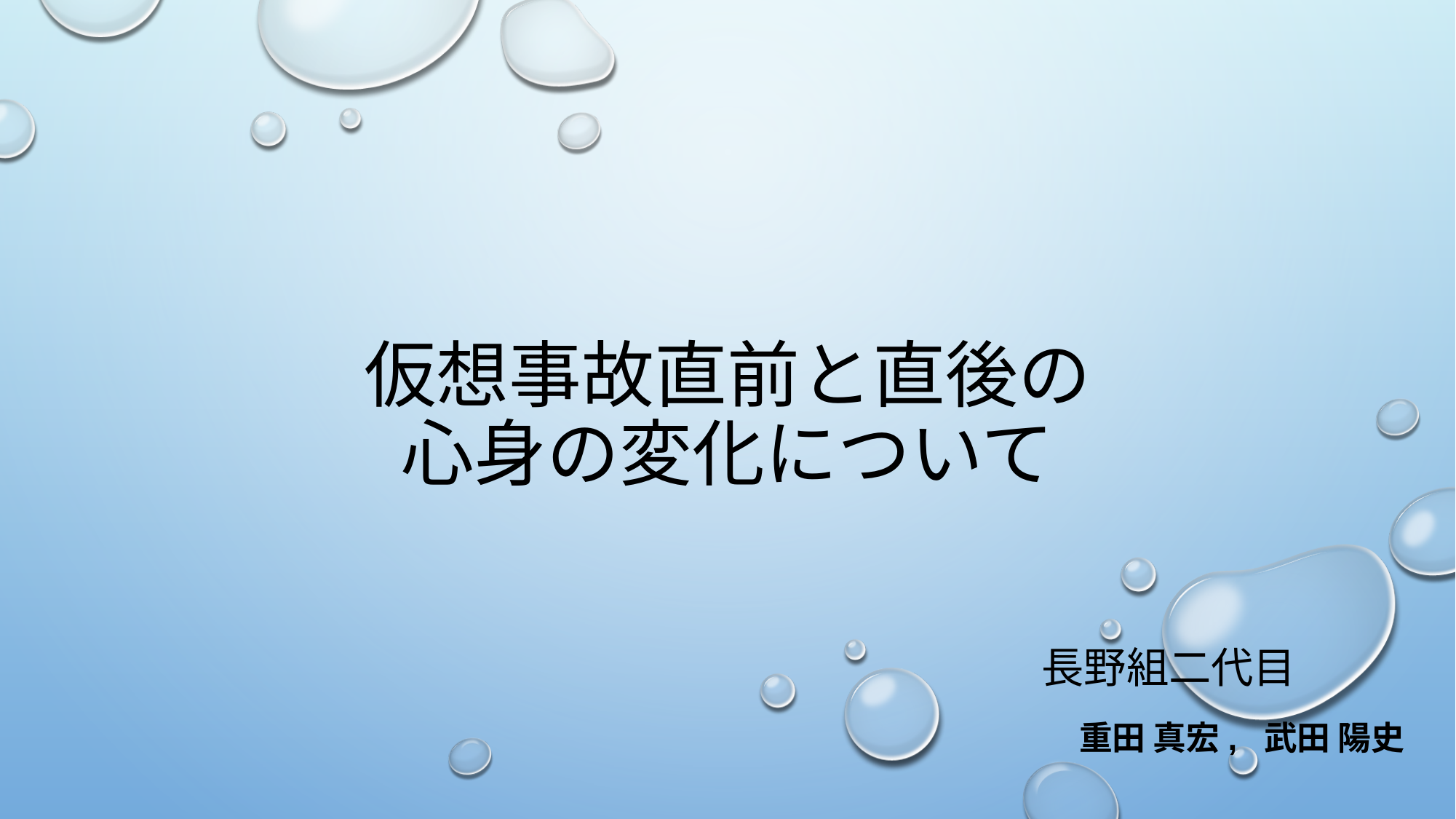

# 仮想事故直前と直後の 心身の変化について
長野組二代目
重田 真宏,  武田 陽史